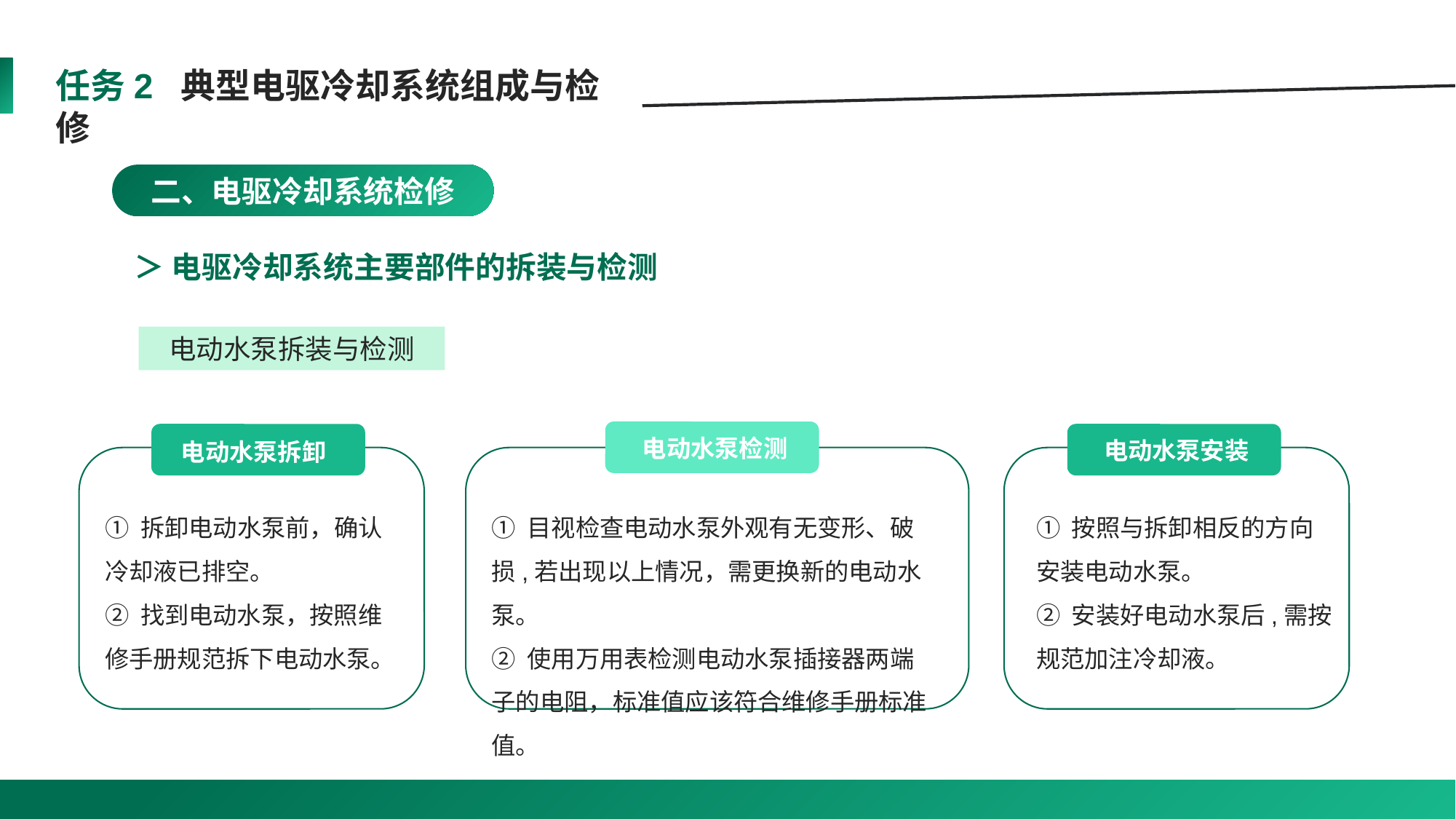

任务2  典型电驱冷却系统组成与检修
二、电驱冷却系统检修
＞ 电驱冷却系统主要部件的拆装与检测
电动水泵拆装与检测
电动水泵检测

电动水泵安装
电动水泵拆卸

① 拆卸电动水泵前，确认冷却液已排空。
② 找到电动水泵，按照维修手册规范拆下电动水泵。

① 目视检查电动水泵外观有无变形、破损,若出现以上情况，需更换新的电动水泵。
② 使用万用表检测电动水泵插接器两端子的电阻，标准值应该符合维修手册标准值。

① 按照与拆卸相反的方向安装电动水泵。
② 安装好电动水泵后,需按规范加注冷却液。